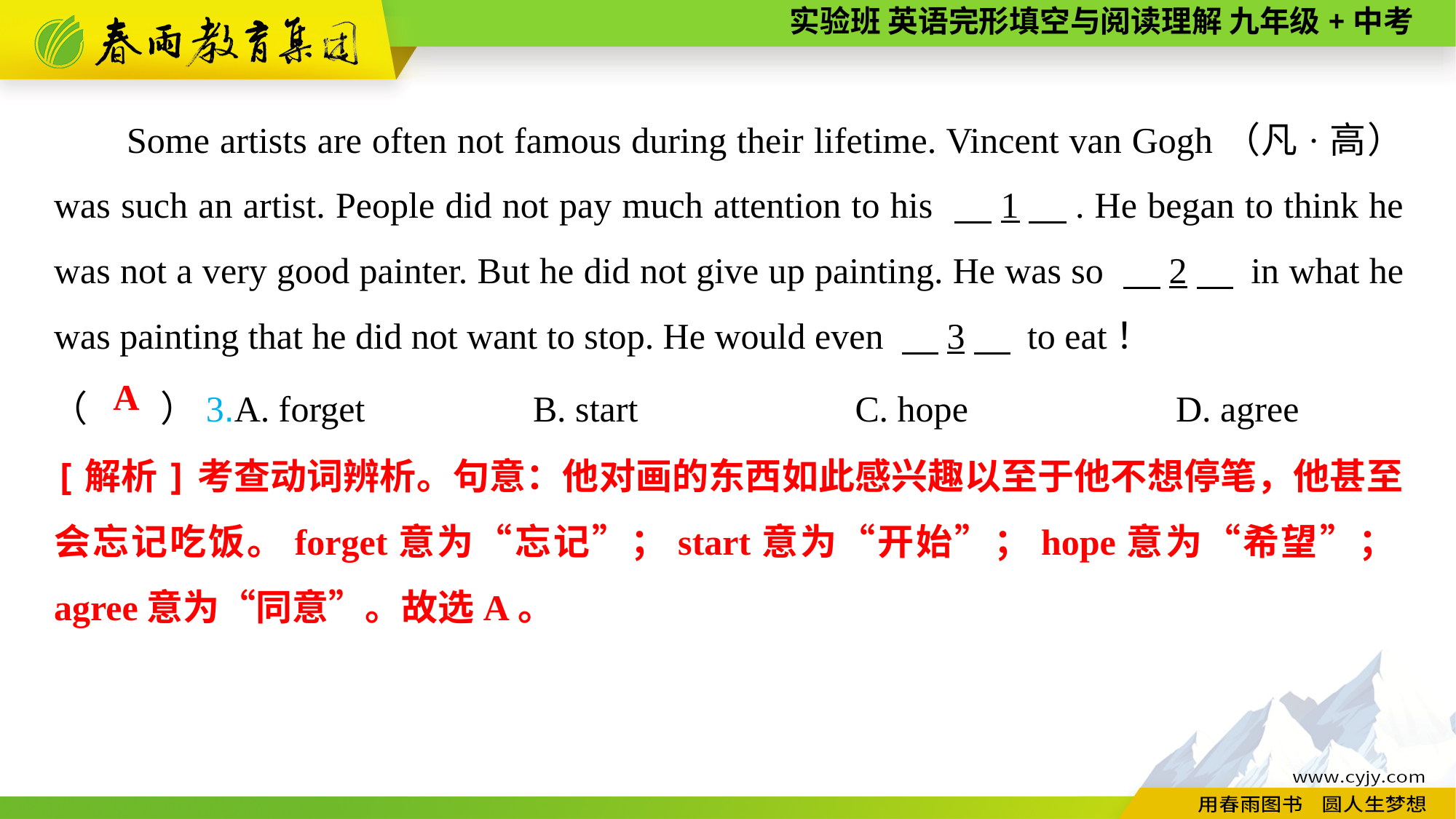

Some artists are often not famous during their lifetime. Vincent van Gogh（凡·高） was such an artist. People did not pay much attention to his 　1　. He began to think he was not a very good painter. But he did not give up painting. He was so 　2　 in what he was painting that he did not want to stop. He would even 　3　 to eat！
（　　）3.A. forget	B. start	C. hope	D. agree
A
[解析]考查动词辨析。句意：他对画的东西如此感兴趣以至于他不想停笔，他甚至会忘记吃饭。forget意为“忘记”；start意为“开始”；hope意为“希望”；agree意为“同意”。故选A。